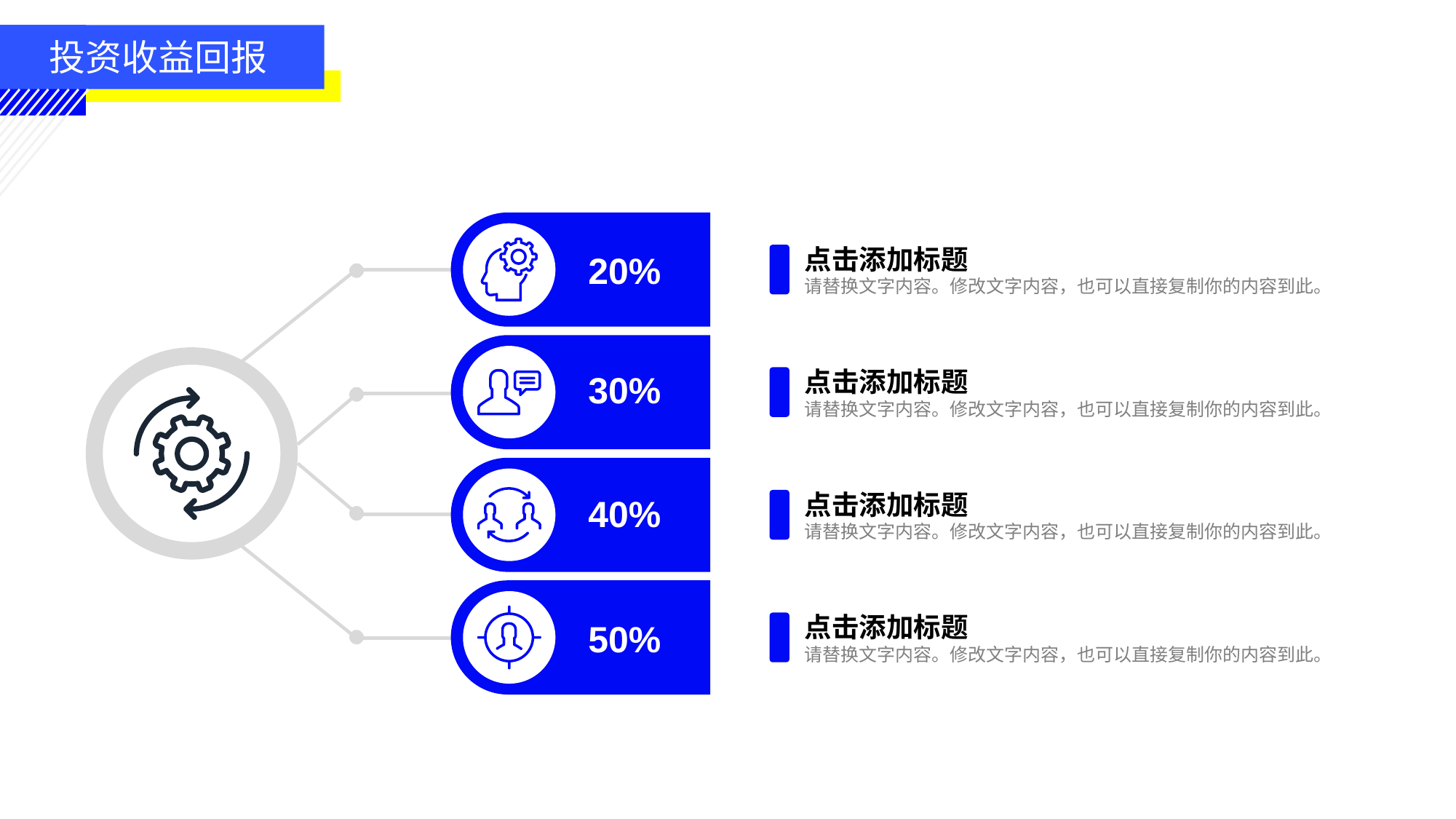

投资收益回报

点击添加标题
请替换文字内容。修改文字内容，也可以直接复制你的内容到此。

20%

点击添加标题
请替换文字内容。修改文字内容，也可以直接复制你的内容到此。
30%

点击添加标题
请替换文字内容。修改文字内容，也可以直接复制你的内容到此。

40%

点击添加标题
请替换文字内容。修改文字内容，也可以直接复制你的内容到此。

50%